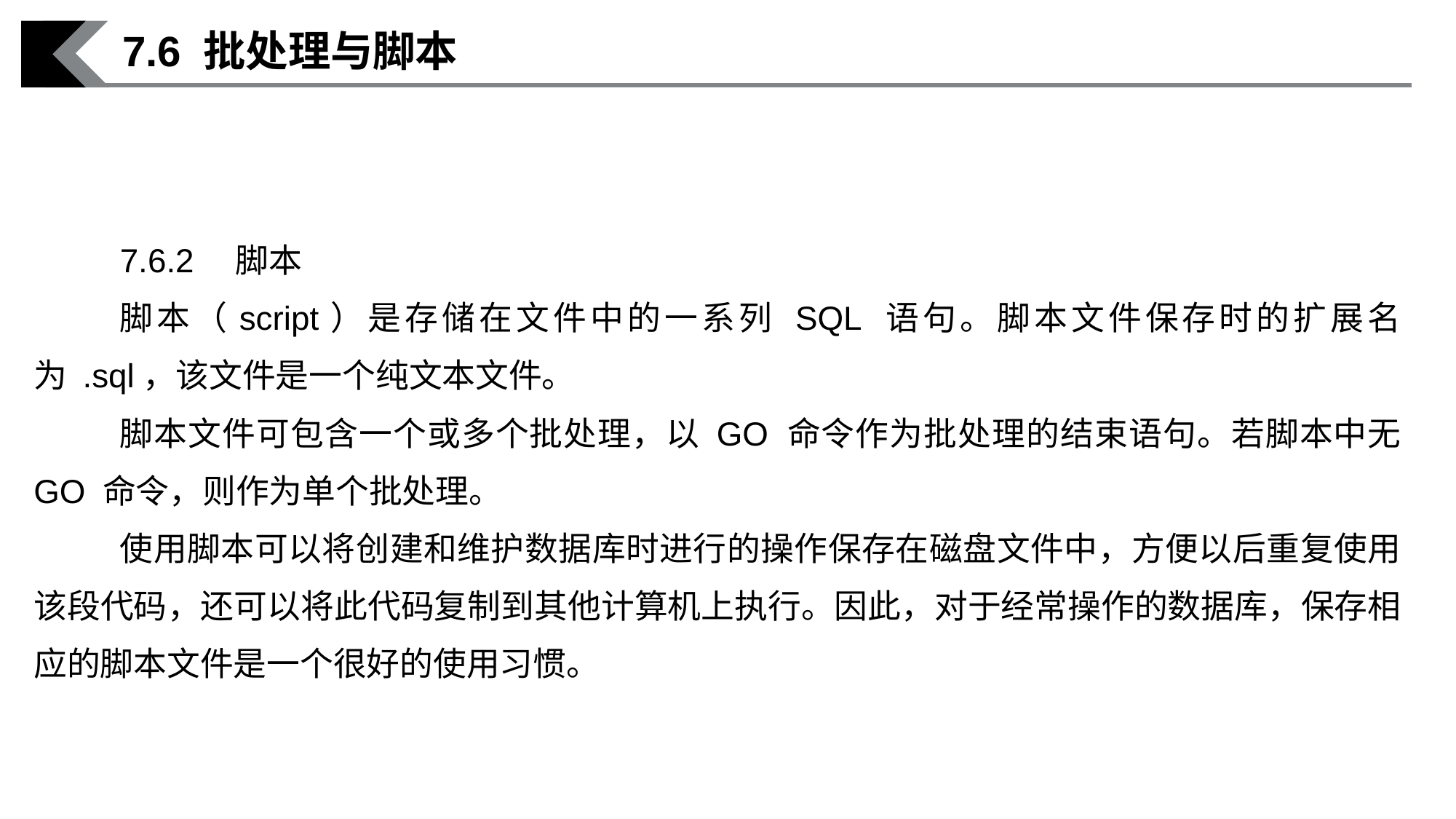

7.6 批处理与脚本
7.6.2　脚本
脚本（script）是存储在文件中的一系列 SQL 语句。脚本文件保存时的扩展名为 .sql，该文件是一个纯文本文件。
脚本文件可包含一个或多个批处理，以 GO 命令作为批处理的结束语句。若脚本中无 GO 命令，则作为单个批处理。
使用脚本可以将创建和维护数据库时进行的操作保存在磁盘文件中，方便以后重复使用该段代码，还可以将此代码复制到其他计算机上执行。因此，对于经常操作的数据库，保存相应的脚本文件是一个很好的使用习惯。